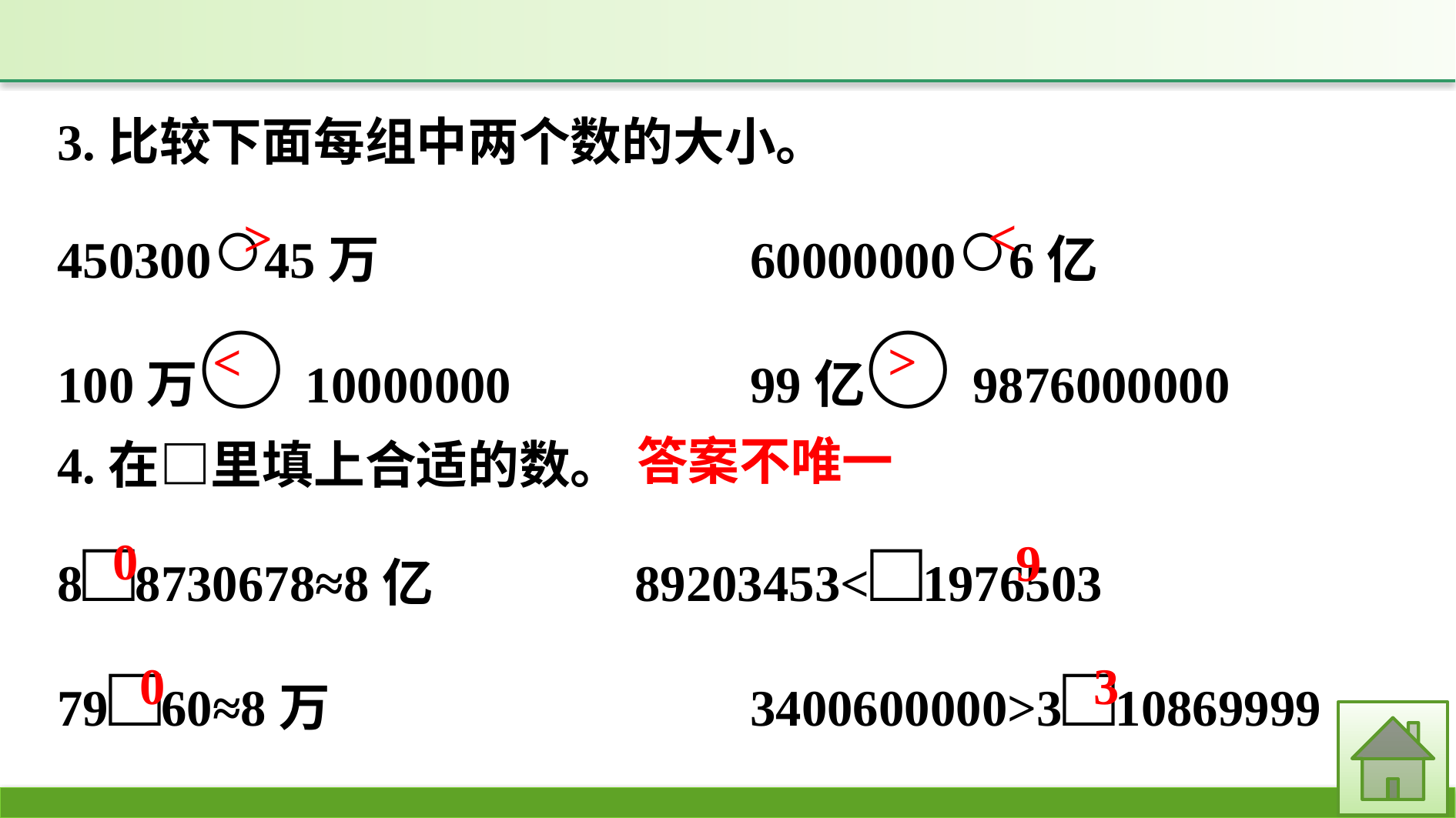

3.比较下面每组中两个数的大小。
450300○45万				60000000○6亿
100万○10000000			99亿○9876000000
4.在□里填上合适的数。
8□8730678≈8亿			89203453<□1976503
79□60≈8万				3400600000>3□10869999
<
>
>
<
答案不唯一
0
9
0
3